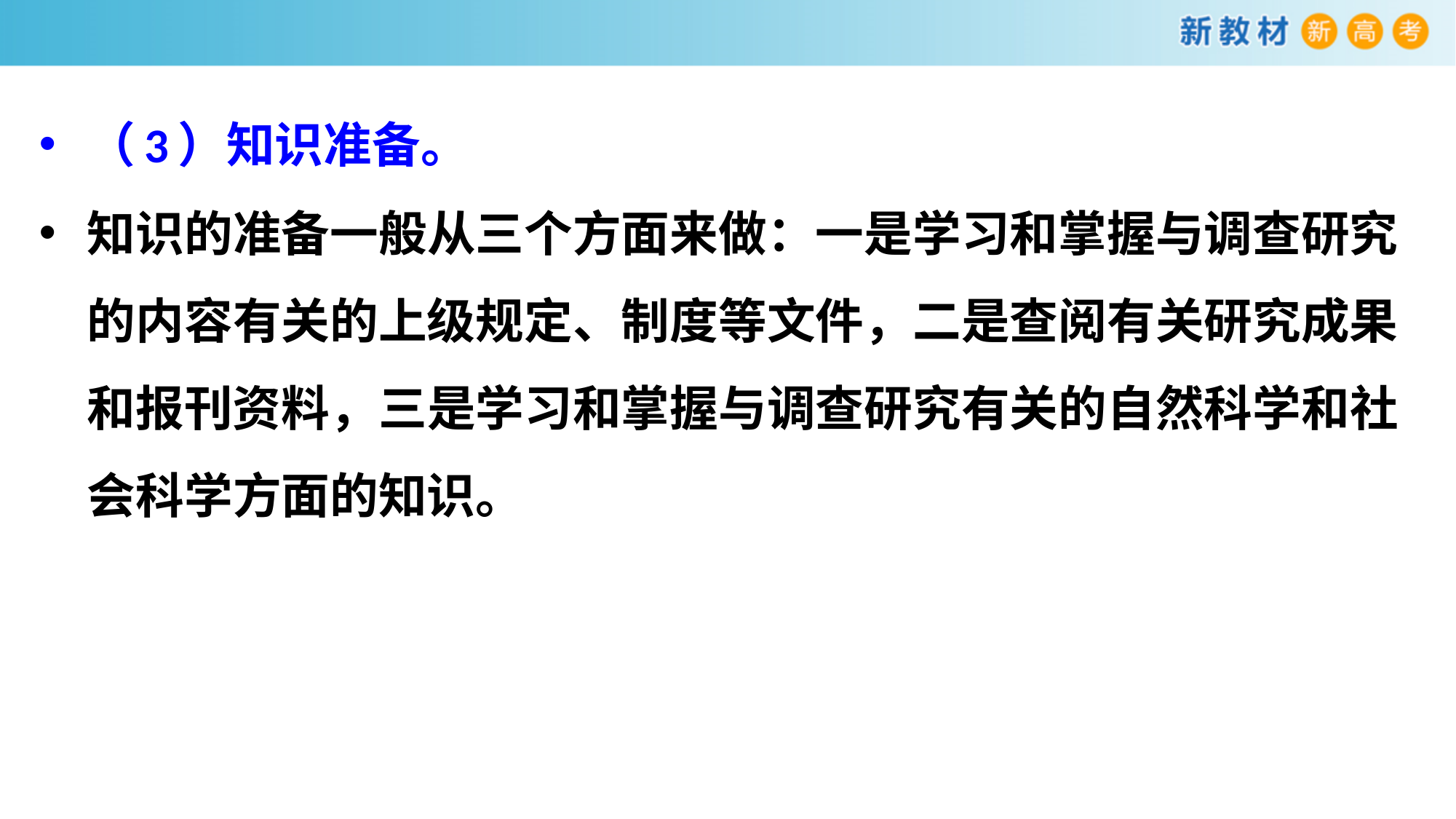

（3）知识准备。
知识的准备一般从三个方面来做：一是学习和掌握与调查研究的内容有关的上级规定、制度等文件，二是查阅有关研究成果和报刊资料，三是学习和掌握与调查研究有关的自然科学和社会科学方面的知识。